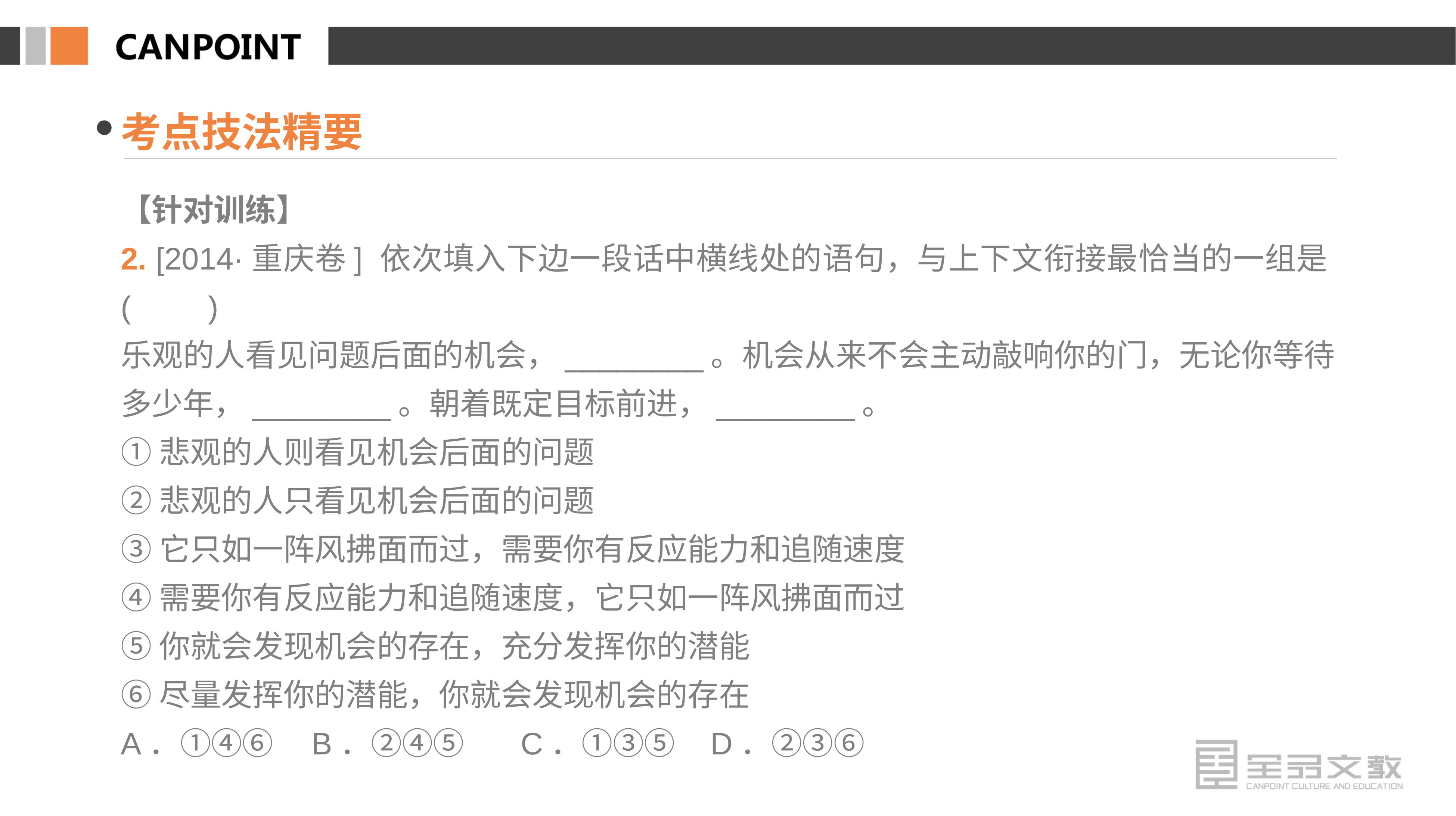

考点技法精要

【针对训练】
2. [2014·重庆卷] 依次填入下边一段话中横线处的语句，与上下文衔接最恰当的一组是(　　)
乐观的人看见问题后面的机会，________。机会从来不会主动敲响你的门，无论你等待多少年，________。朝着既定目标前进，________。
①悲观的人则看见机会后面的问题
②悲观的人只看见机会后面的问题
③它只如一阵风拂面而过，需要你有反应能力和追随速度
④需要你有反应能力和追随速度，它只如一阵风拂面而过
⑤你就会发现机会的存在，充分发挥你的潜能
⑥尽量发挥你的潜能，你就会发现机会的存在
A．①④⑥　B．②④⑤       C．①③⑤    D．②③⑥